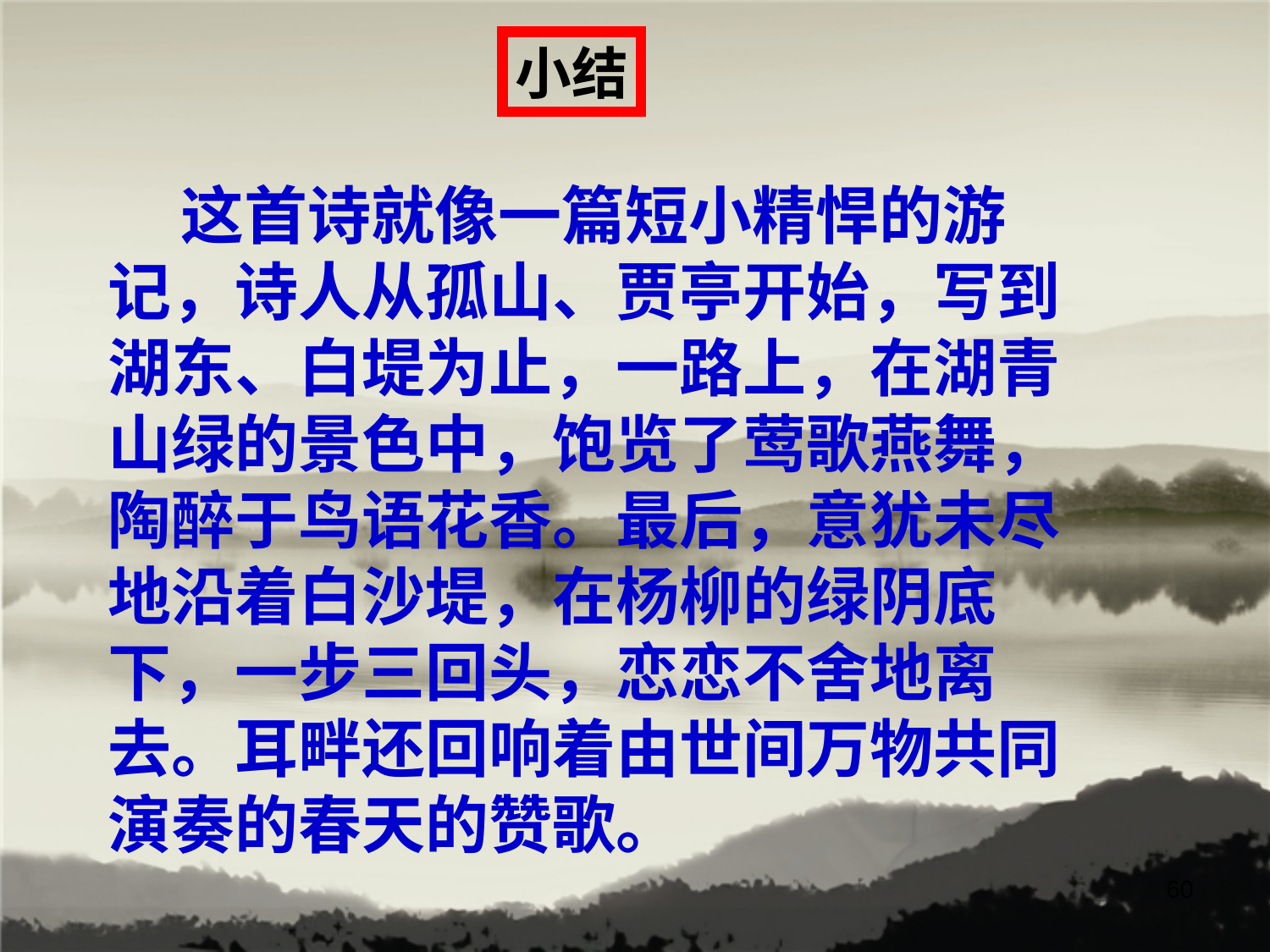

小结
    这首诗就像一篇短小精悍的游记，诗人从孤山、贾亭开始，写到湖东、白堤为止，一路上，在湖青山绿的景色中，饱览了莺歌燕舞，陶醉于鸟语花香。最后，意犹未尽地沿着白沙堤，在杨柳的绿阴底下，一步三回头，恋恋不舍地离去。耳畔还回响着由世间万物共同演奏的春天的赞歌。
60